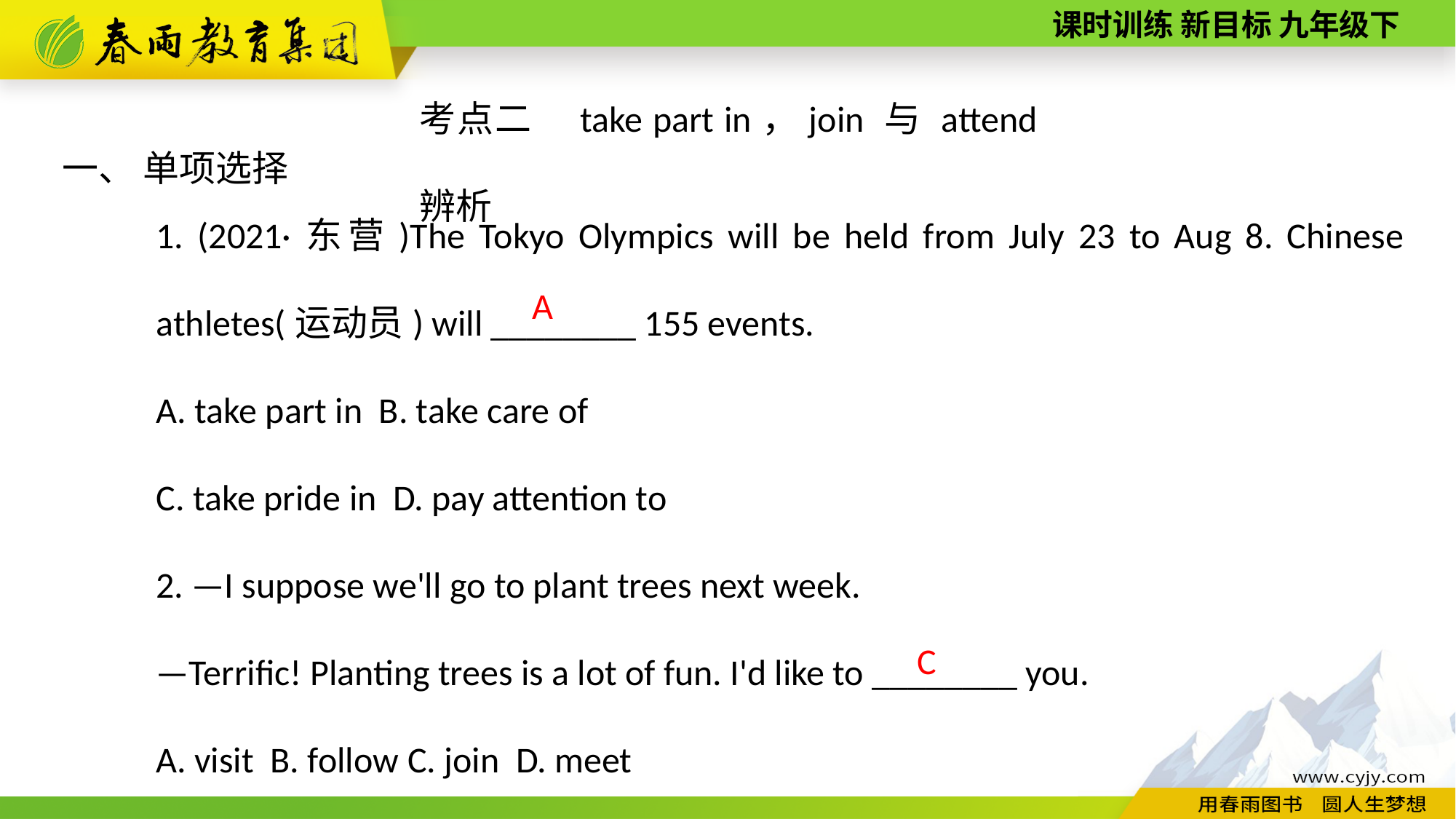

考点二　take part in，join 与 attend辨析
一、 单项选择
1. (2021·东营)The Tokyo Olympics will be held from July 23 to Aug 8. Chinese athletes(运动员) will ________ 155 events.
A. take part in  B. take care of
C. take pride in  D. pay attention to
2. —I suppose we'll go to plant trees next week.
—Terrific! Planting trees is a lot of fun. I'd like to ________ you.
A. visit  B. follow  C. join  D. meet
A
C